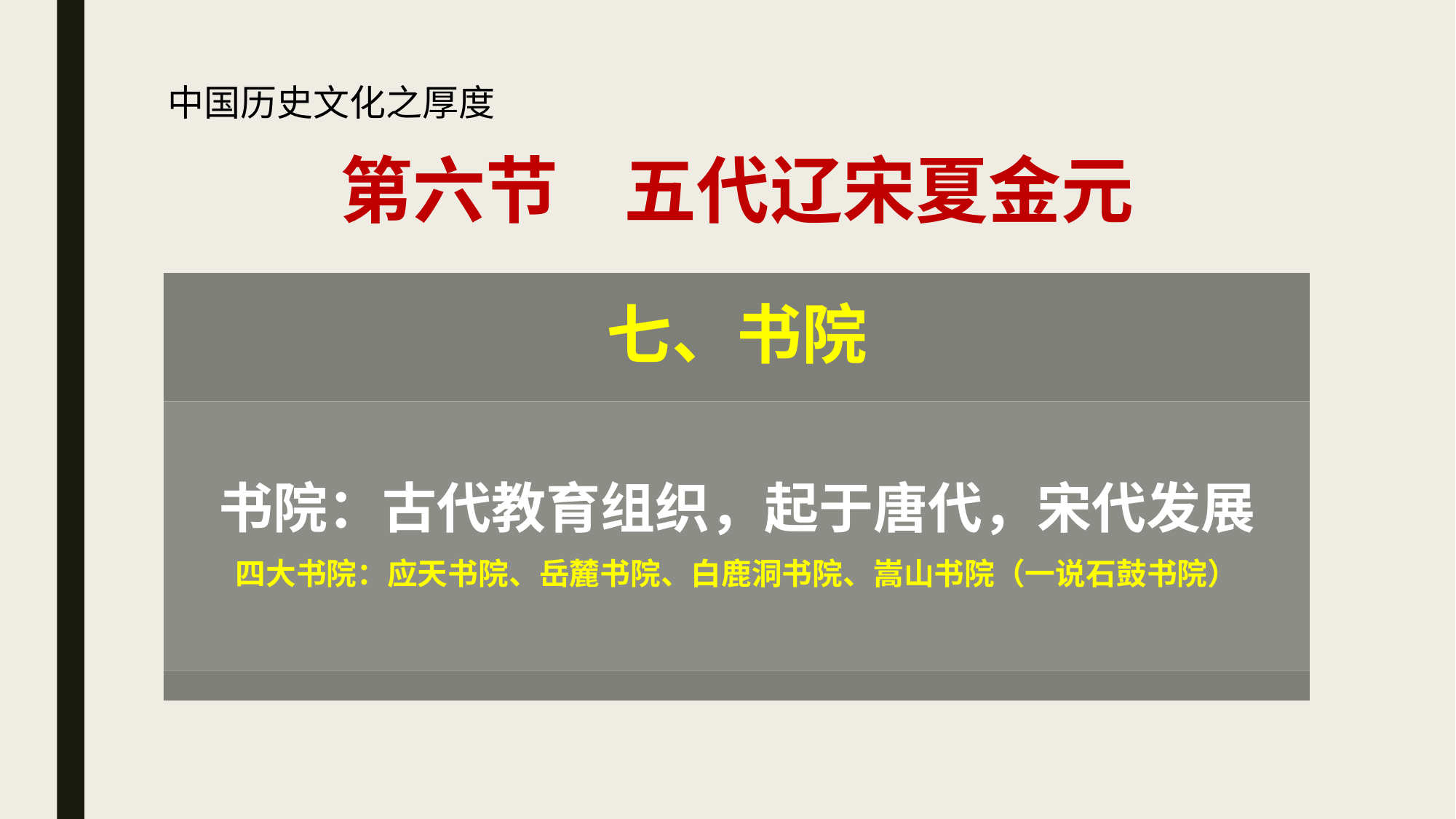

中国历史文化之厚度
# 第六节    五代辽宋夏金元
七、书院
书院：古代教育组织，起于唐代，宋代发展
四大书院：应天书院、岳麓书院、白鹿洞书院、嵩山书院（一说石鼓书院）